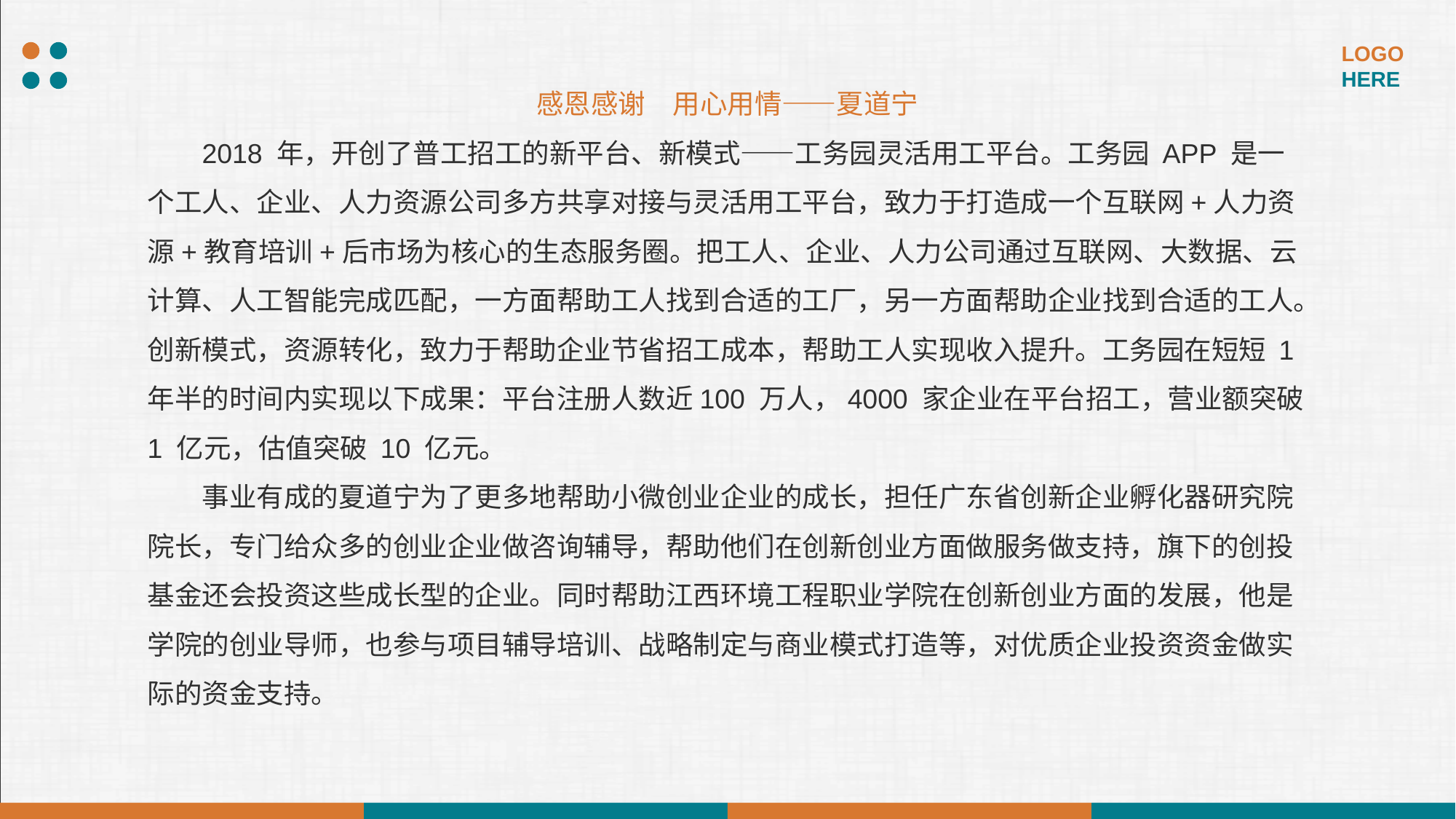

感恩感谢　用心用情——夏道宁
2018 年，开创了普工招工的新平台、新模式——工务园灵活用工平台。工务园 APP 是一个工人、企业、人力资源公司多方共享对接与灵活用工平台，致力于打造成一个互联网+人力资源+教育培训+后市场为核心的生态服务圈。把工人、企业、人力公司通过互联网、大数据、云计算、人工智能完成匹配，一方面帮助工人找到合适的工厂，另一方面帮助企业找到合适的工人。创新模式，资源转化，致力于帮助企业节省招工成本，帮助工人实现收入提升。工务园在短短 1 年半的时间内实现以下成果：平台注册人数近100 万人，4000 家企业在平台招工，营业额突破 1 亿元，估值突破 10 亿元。
事业有成的夏道宁为了更多地帮助小微创业企业的成长，担任广东省创新企业孵化器研究院院长，专门给众多的创业企业做咨询辅导，帮助他们在创新创业方面做服务做支持，旗下的创投基金还会投资这些成长型的企业。同时帮助江西环境工程职业学院在创新创业方面的发展，他是学院的创业导师，也参与项目辅导培训、战略制定与商业模式打造等，对优质企业投资资金做实际的资金支持。